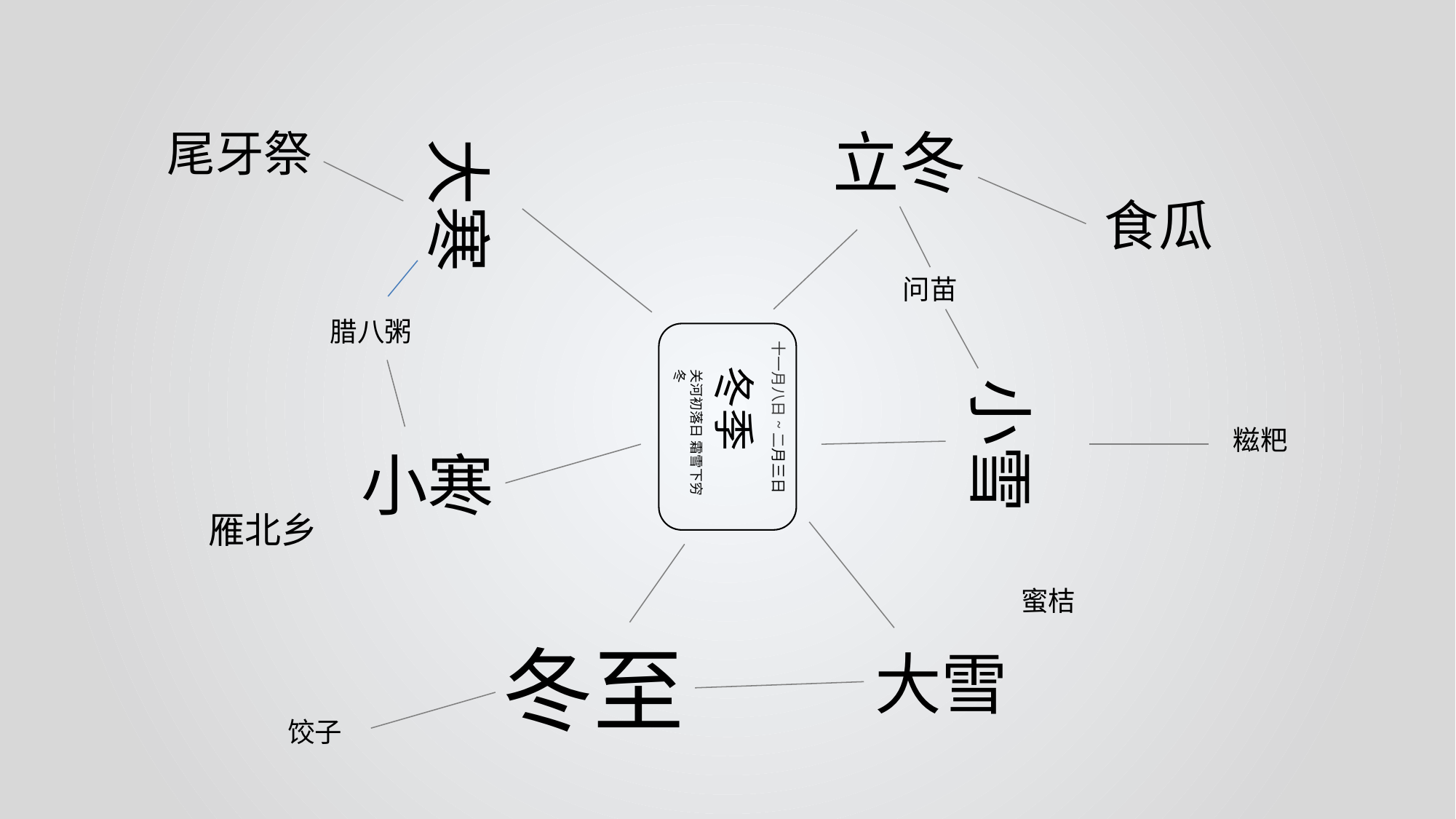

立冬
尾牙祭
大寒
食瓜
问苗
腊八粥

十一月八日~二月三日
冬季
关河初落日 霜雪下穷冬

小雪
糍粑
小寒
雁北乡
蜜桔
冬至
大雪
饺子